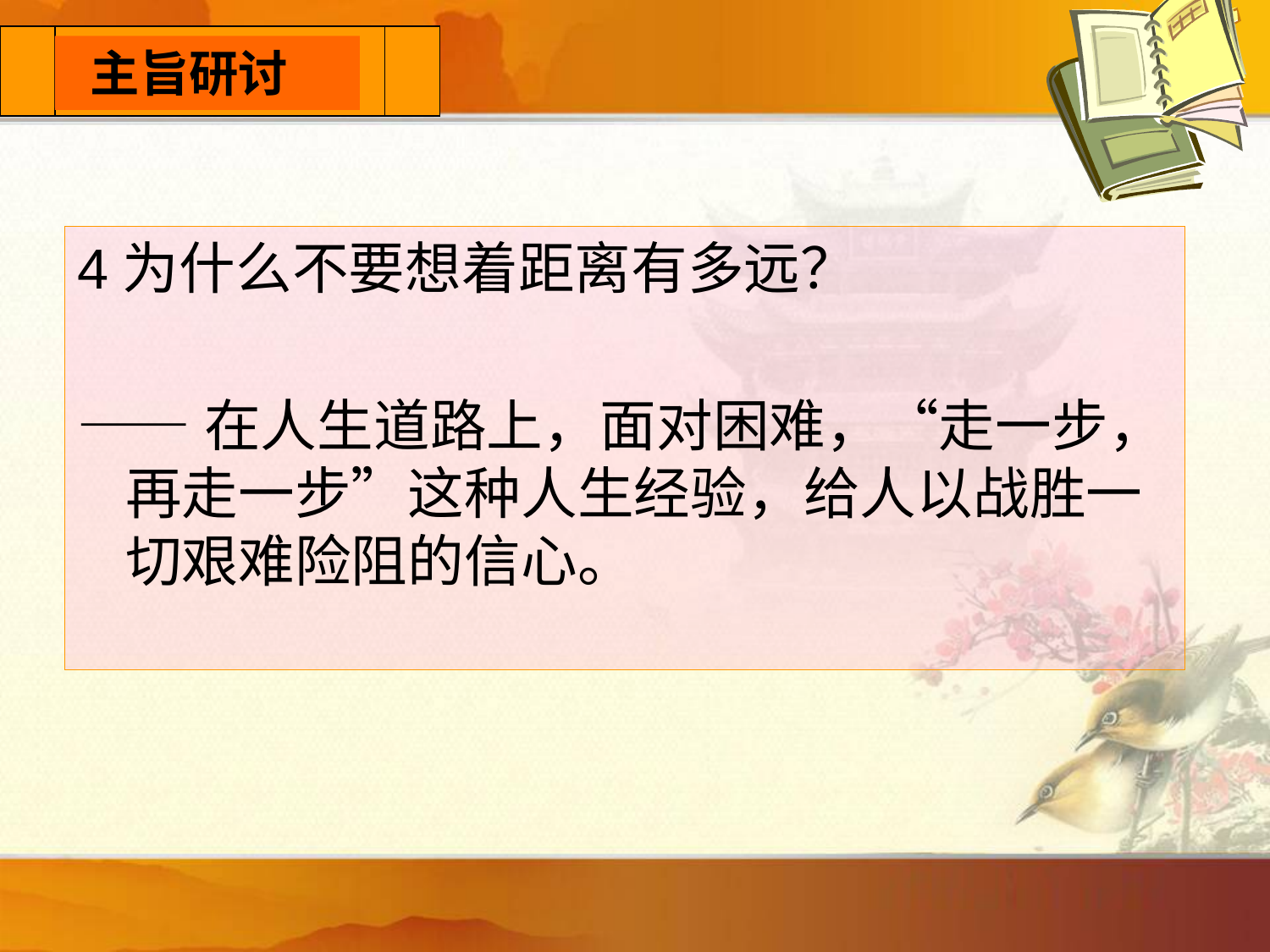

预习检查
 　小故事
 主旨研讨
4为什么不要想着距离有多远？

——在人生道路上，面对困难，“走一步，再走一步”这种人生经验，给人以战胜一切艰难险阻的信心。